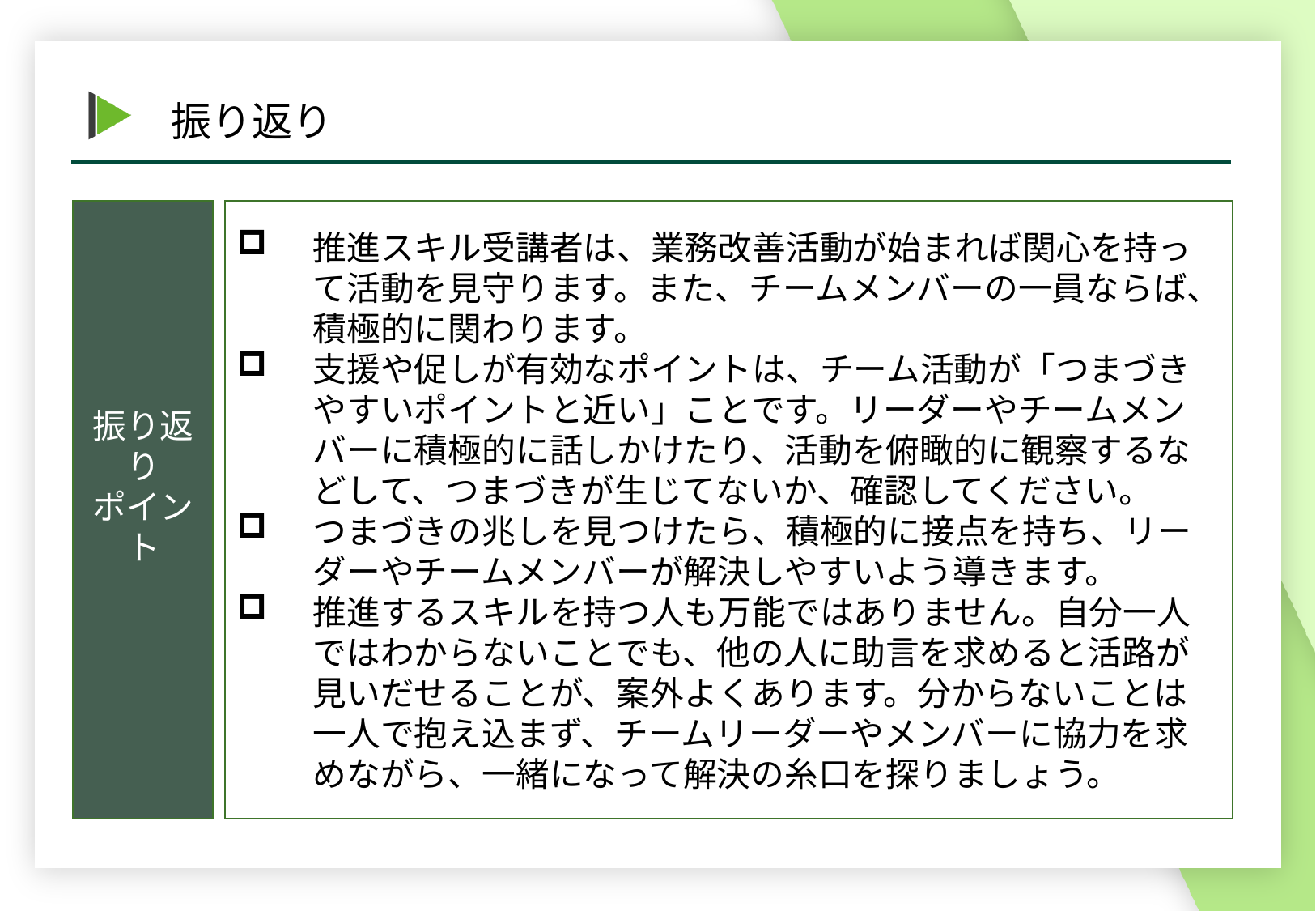

推進スキル受講者は、業務改善活動が始まれば関心を持って活動を見守ります。また、チームメンバーの一員ならば、積極的に関わります。
支援や促しが有効なポイントは、チーム活動が「つまづきやすいポイントと近い」ことです。リーダーやチームメンバーに積極的に話しかけたり、活動を俯瞰的に観察するなどして、つまづきが生じてないか、確認してください。
つまづきの兆しを見つけたら、積極的に接点を持ち、リーダーやチームメンバーが解決しやすいよう導きます。
推進するスキルを持つ人も万能ではありません。自分一人ではわからないことでも、他の人に助言を求めると活路が見いだせることが、案外よくあります。分からないことは一人で抱え込まず、チームリーダーやメンバーに協力を求めながら、一緒になって解決の糸口を探りましょう。
振り返り
ポイント